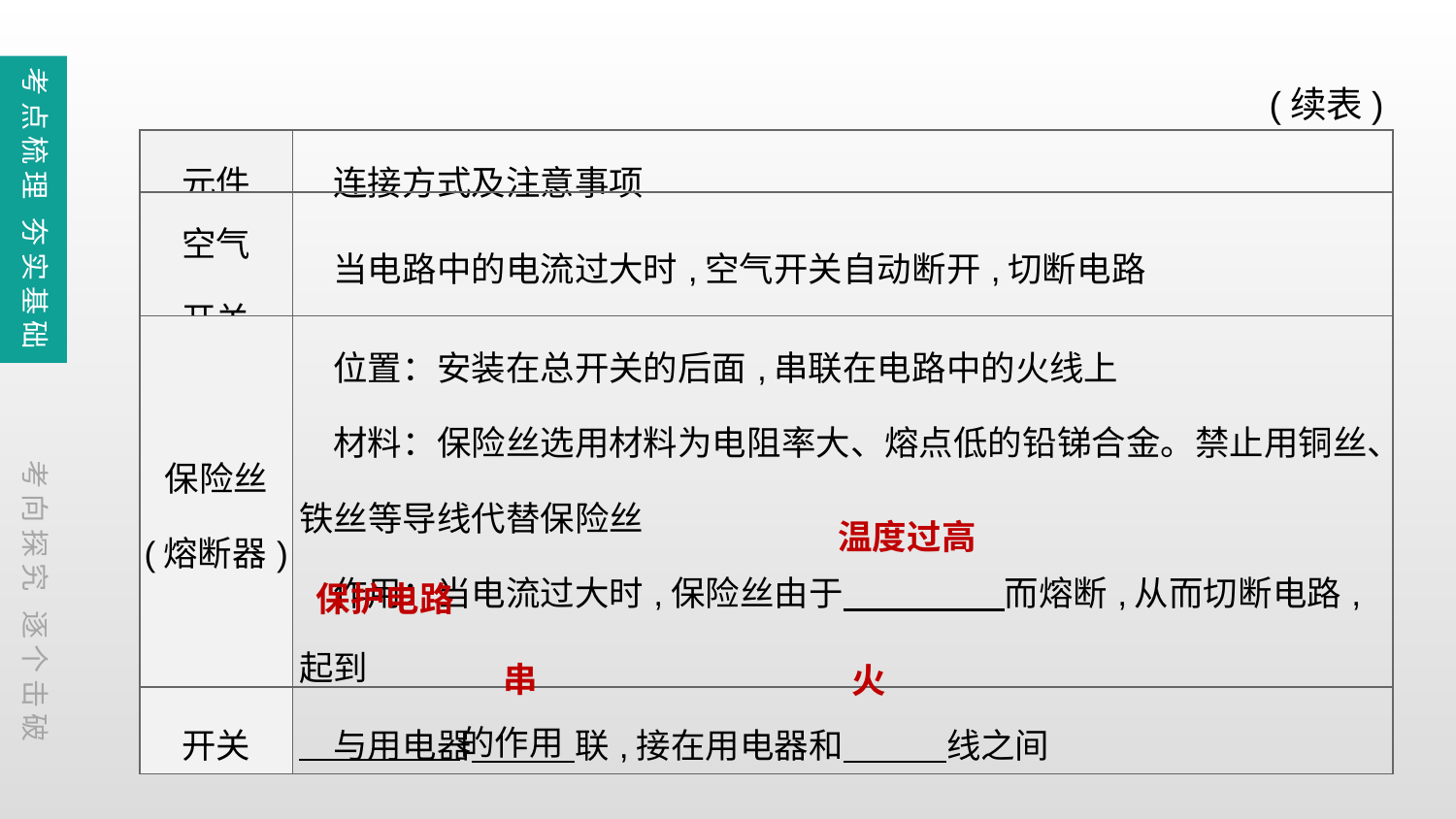

(续表)

考点梳理 夯实基础
| 元件 | 连接方式及注意事项 |
| --- | --- |
| 空气 开关 | 当电路中的电流过大时,空气开关自动断开,切断电路 |
| 保险丝 (熔断器) | 位置：安装在总开关的后面,串联在电路中的火线上 　材料：保险丝选用材料为电阻率大、熔点低的铅锑合金。禁止用铜丝、铁丝等导线代替保险丝 　作用：当电流过大时,保险丝由于　　　 　而熔断,从而切断电路,起到 　　　 　的作用 |
| 开关 | 与用电器　　　联,接在用电器和　　　线之间 |
考向探究 逐个击破
温度过高
保护电路
串
火